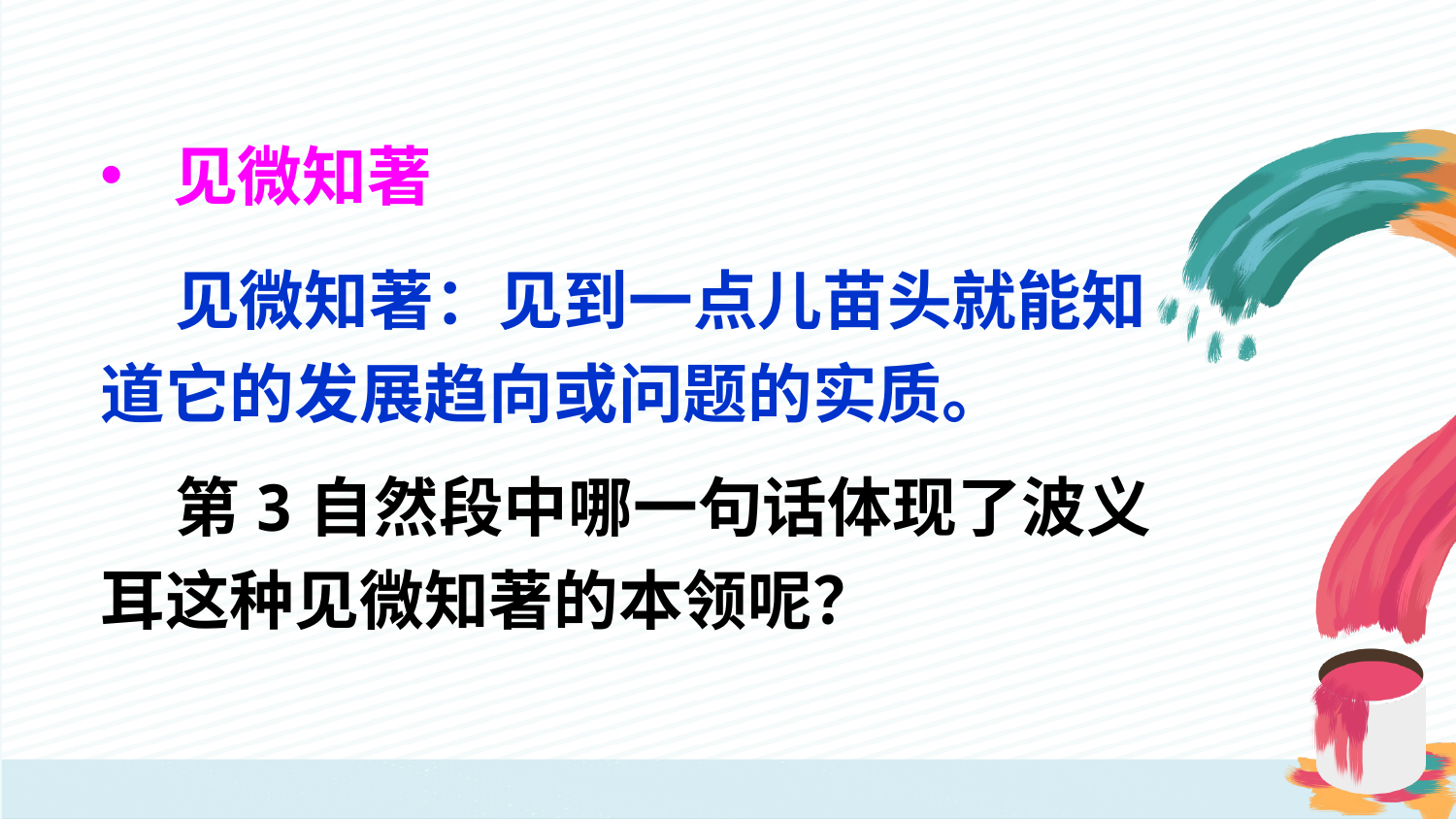

见微知著
    见微知著：见到一点儿苗头就能知道它的发展趋向或问题的实质。
    第3自然段中哪一句话体现了波义耳这种见微知著的本领呢？